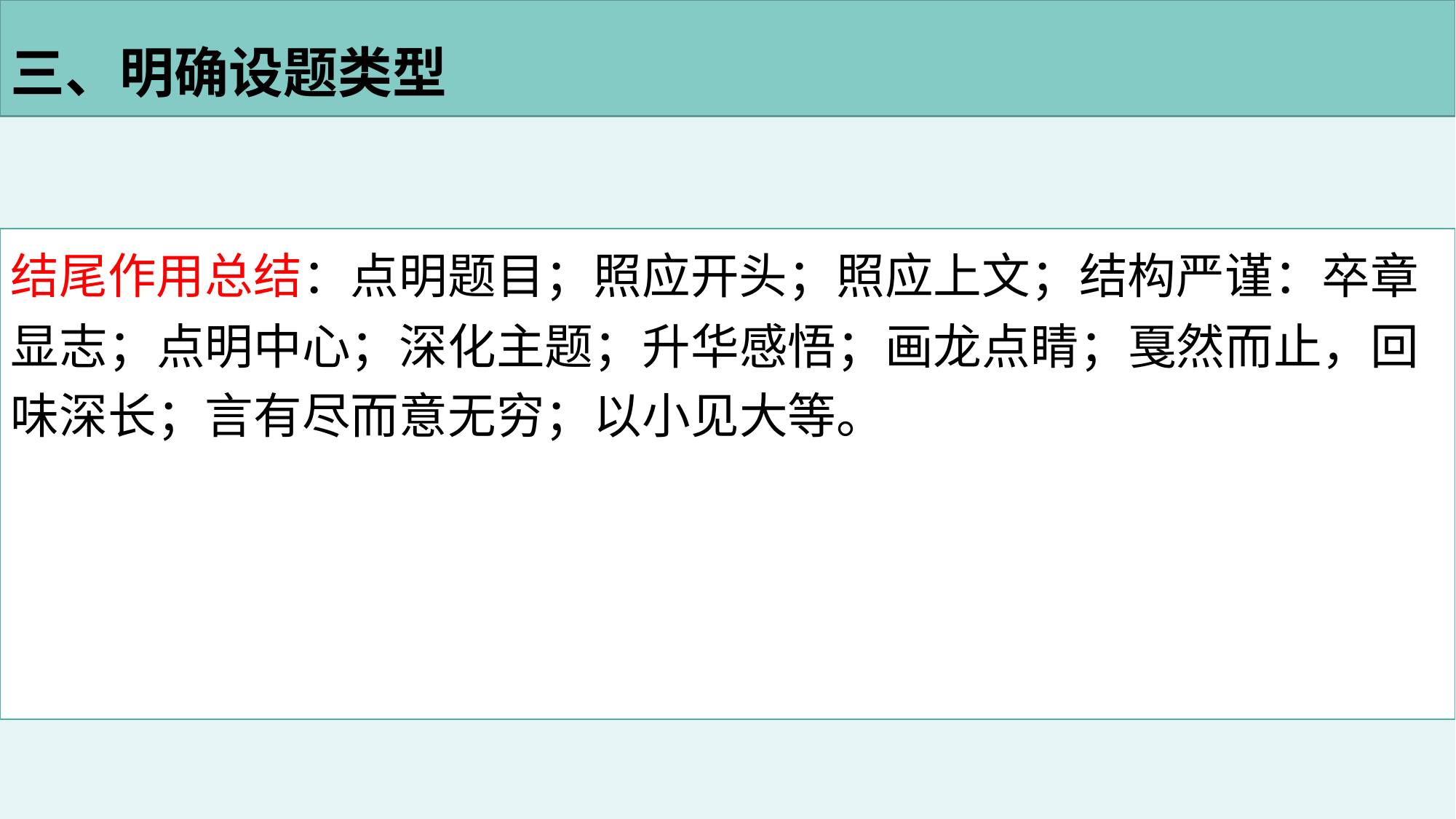

三、明确设题类型

结尾作用总结：点明题目；照应开头；照应上文；结构严谨：卒章显志；点明中心；深化主题；升华感悟；画龙点睛；戛然而止，回味深长；言有尽而意无穷；以小见大等。